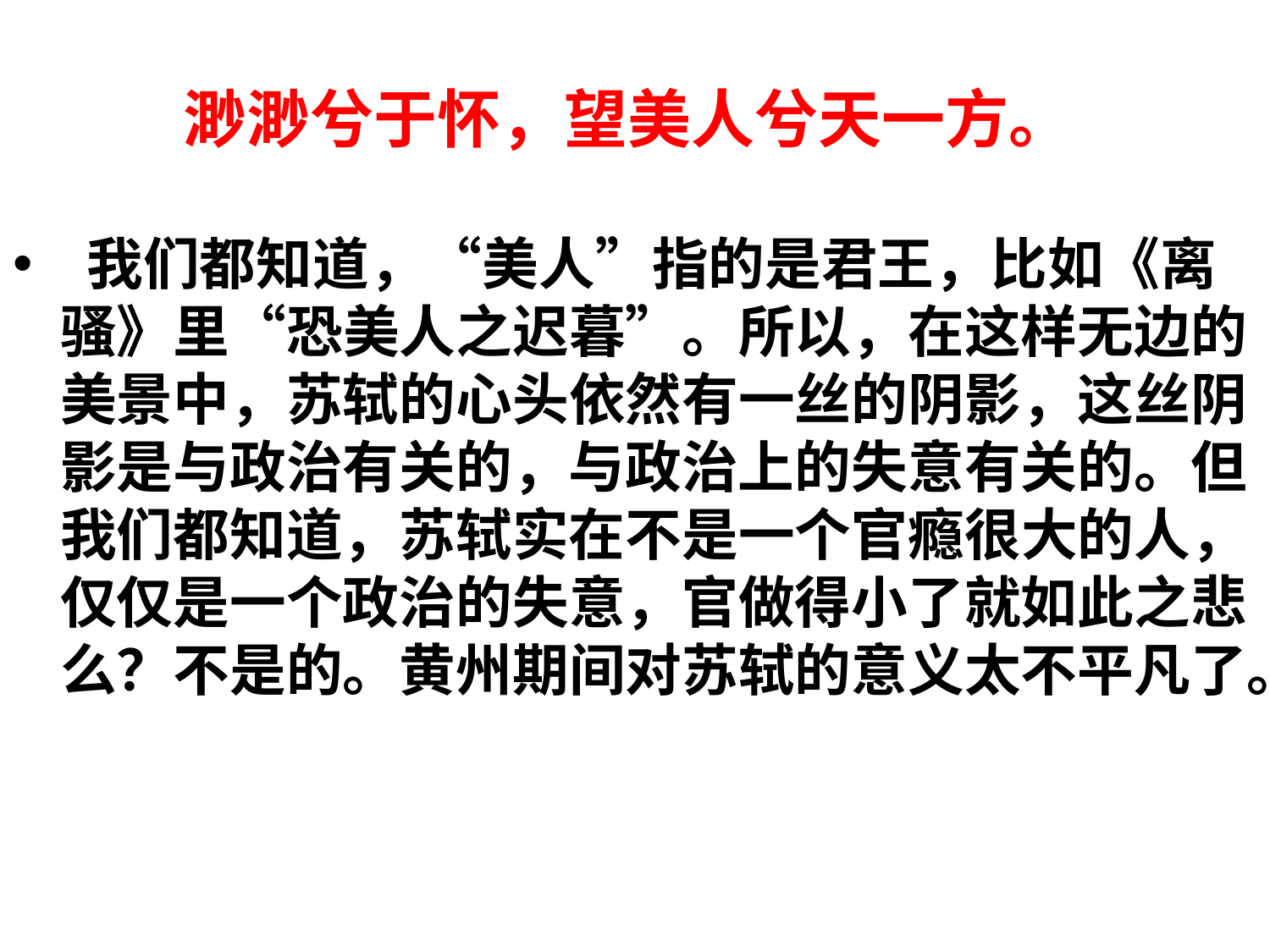

# 渺渺兮于怀，望美人兮天一方。
 我们都知道，“美人”指的是君王，比如《离骚》里“恐美人之迟暮”。所以，在这样无边的美景中，苏轼的心头依然有一丝的阴影，这丝阴影是与政治有关的，与政治上的失意有关的。但我们都知道，苏轼实在不是一个官瘾很大的人，仅仅是一个政治的失意，官做得小了就如此之悲么？不是的。黄州期间对苏轼的意义太不平凡了。